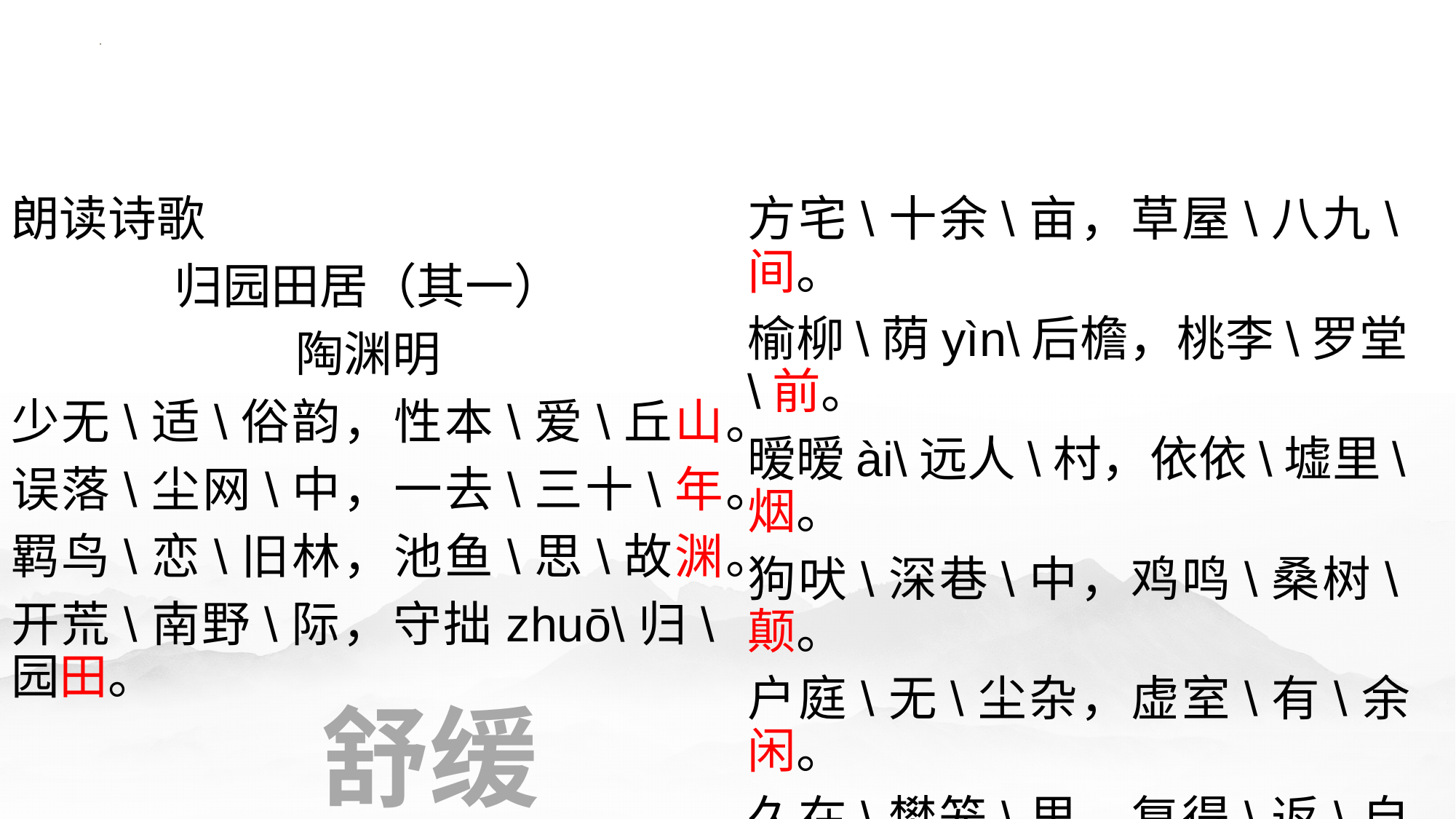

朗读诗歌
归园田居（其一）
陶渊明
少无\适\俗韵，性本\爱\丘山。
误落\尘网\中，一去\三十\年。
羁鸟\恋\旧林，池鱼\思\故渊。
开荒\南野\际，守拙zhuō\归\园田。
方宅\十余\亩，草屋\八九\间。
榆柳\荫yìn\后檐，桃李\罗堂\前。
暧暧ài\远人\村，依依\墟里\烟。
狗吠\深巷\中，鸡鸣\桑树\颠。
户庭\无\尘杂，虚室\有\余闲。
久在\樊笼\里，复得\返\自然。
舒缓